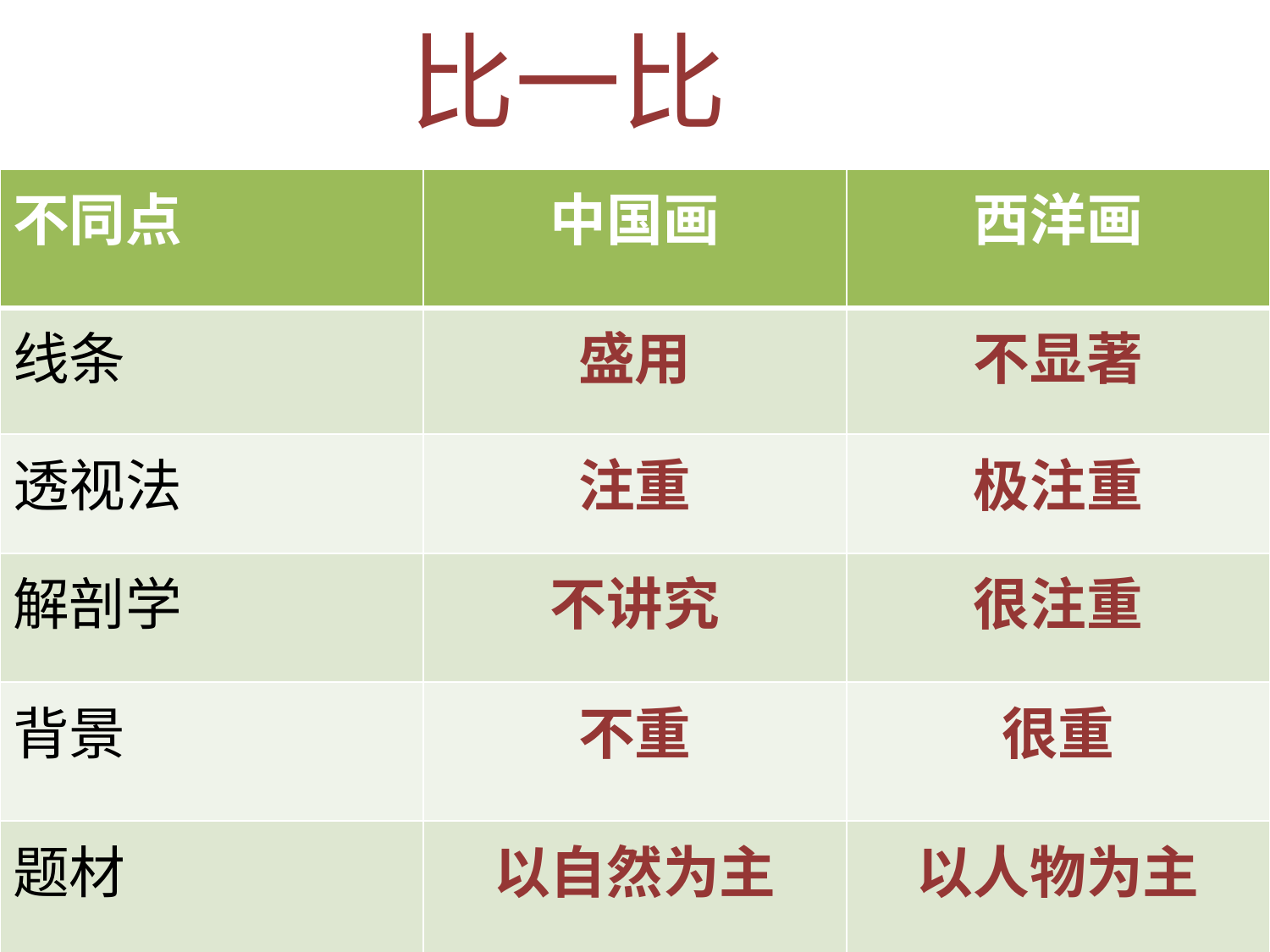

# 比一比
| 不同点 | 中国画 | 西洋画 |
| --- | --- | --- |
| 线条 | 盛用 | 不显著 |
| 透视法 | 注重 | 极注重 |
| 解剖学 | 不讲究 | 很注重 |
| 背景 | 不重 | 很重 |
| 题材 | 以自然为主 | 以人物为主 |